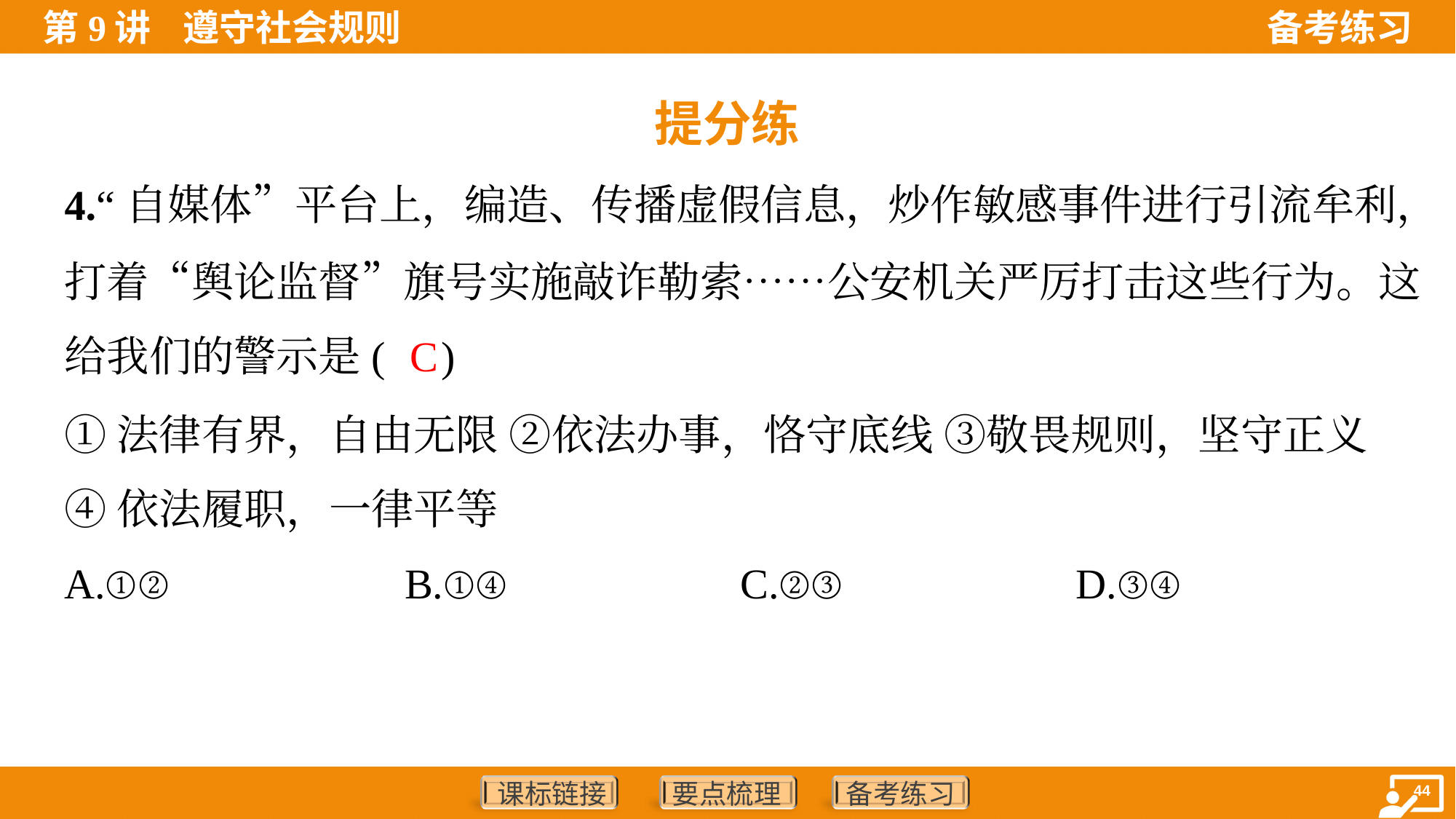

提分练
4.“自媒体”平台上，编造、传播虚假信息，炒作敏感事件进行引流牟利，
打着“舆论监督”旗号实施敲诈勒索……公安机关严厉打击这些行为。这
给我们的警示是(     )
C
①法律有界，自由无限 ②依法办事，恪守底线 ③敬畏规则，坚守正义
④依法履职，一律平等
A.①②	B.①④	C.②③	D.③④